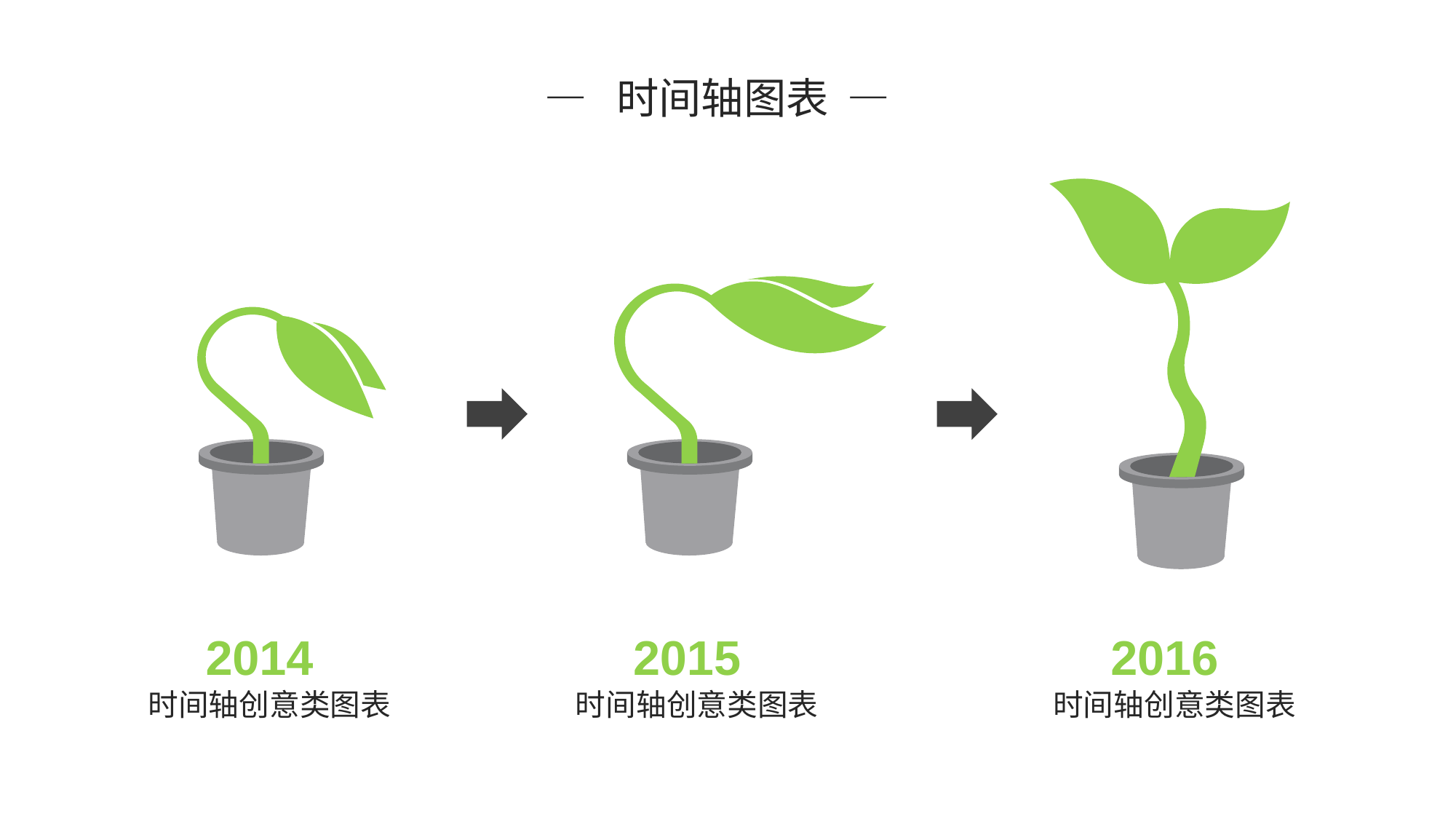

—  时间轴图表  —

2014
2015
2016
时间轴创意类图表
时间轴创意类图表
时间轴创意类图表